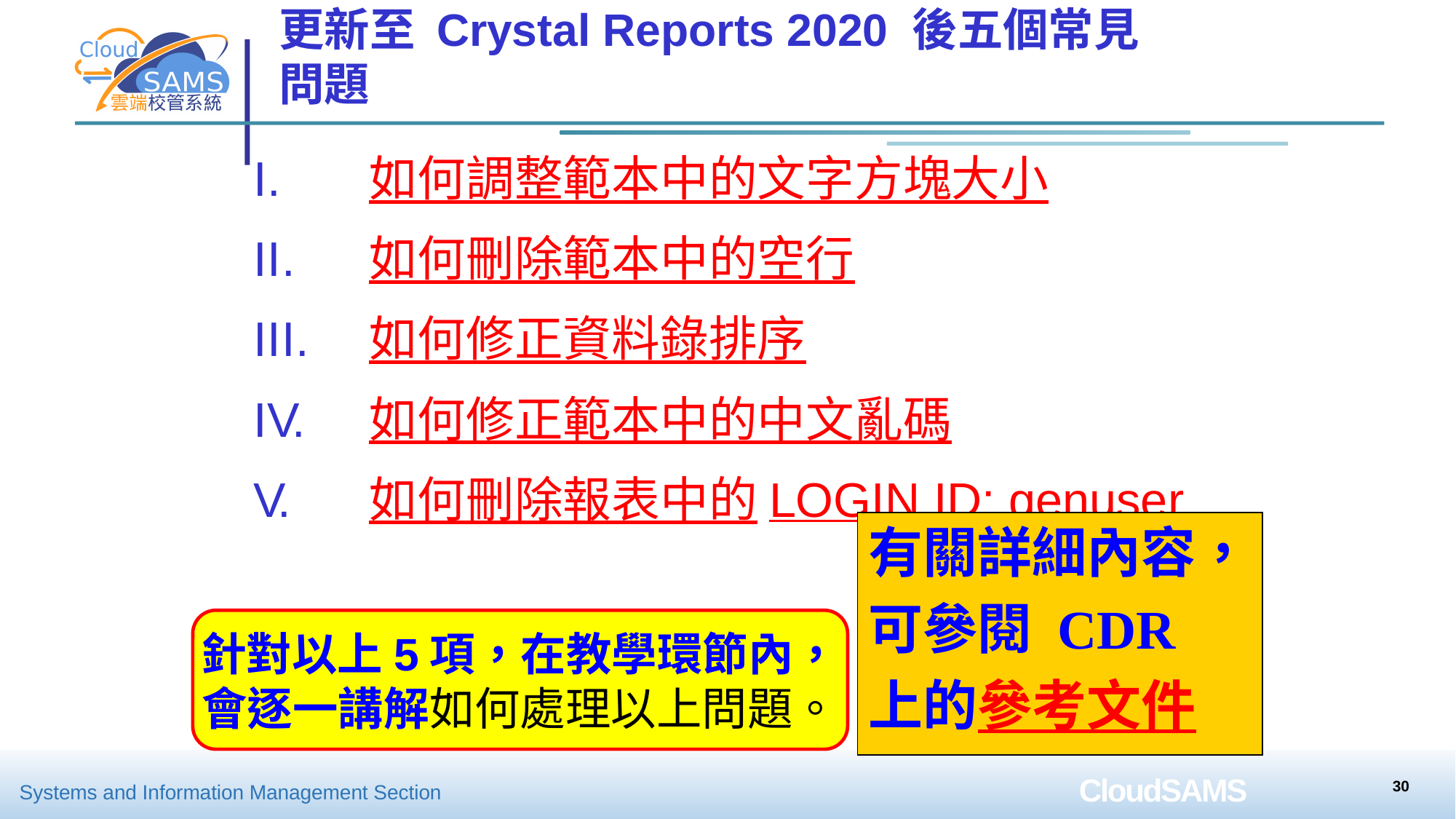

# 更新至 Crystal Reports 2020 後五個常見問題
如何調整範本中的文字方塊大小
如何刪除範本中的空行
如何修正資料錄排序
如何修正範本中的中文亂碼
如何刪除報表中的LOGIN ID: genuser
有關詳細內容，
可參閱 CDR
上的參考文件
針對以上5項，在教學環節內，
會逐一講解如何處理以上問題。
30